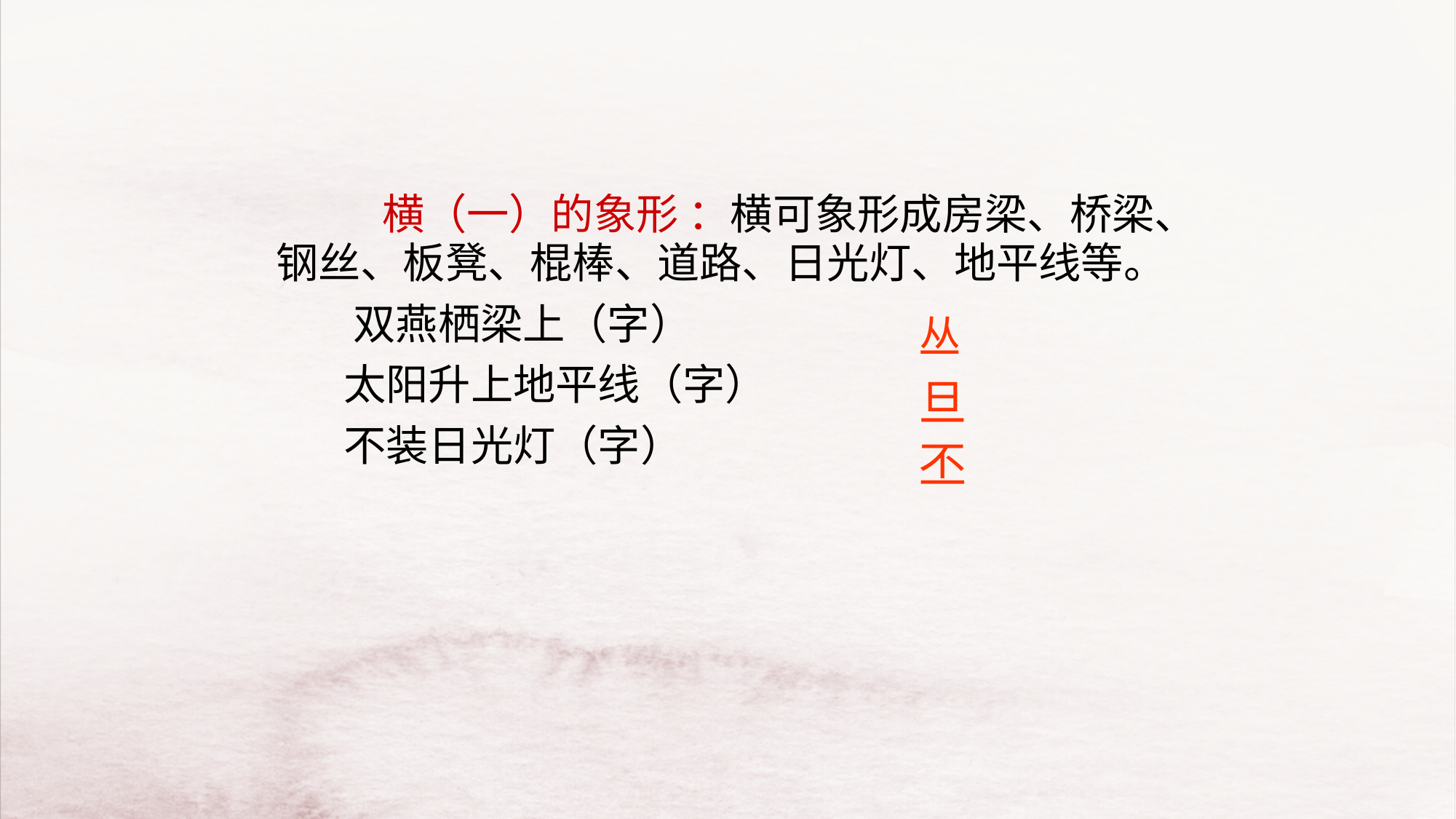

横（一）的象形 ：横可象形成房梁、桥梁、钢丝、板凳、棍棒、道路、日光灯、地平线等。
          双燕栖梁上（字）
         太阳升上地平线（字）
         不装日光灯（字）
丛
旦

丕